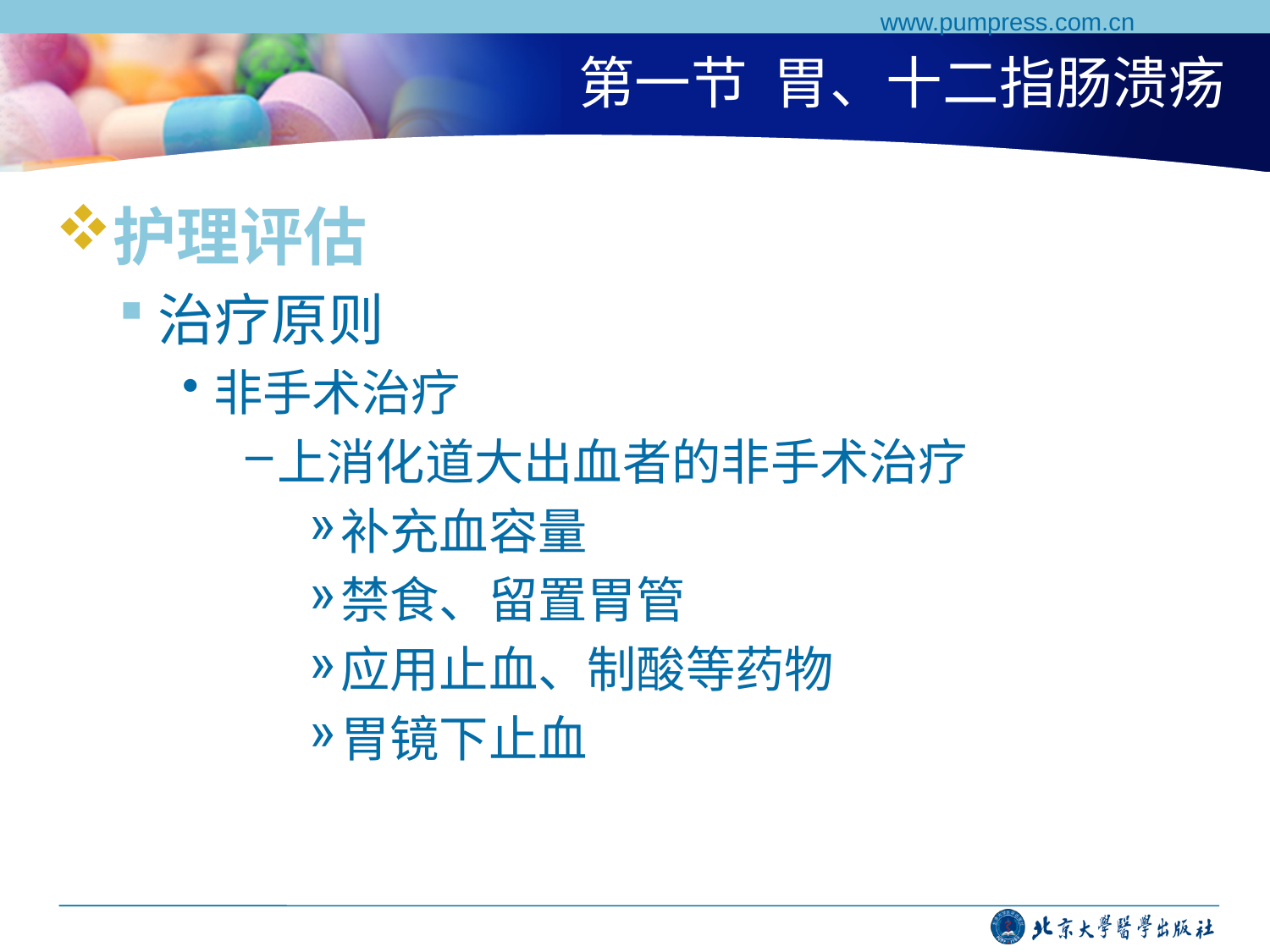

www.pumpress.com.cn
# 第一节  胃、十二指肠溃疡
护理评估
治疗原则
非手术治疗
上消化道大出血者的非手术治疗
补充血容量
禁食、留置胃管
应用止血、制酸等药物
胃镜下止血